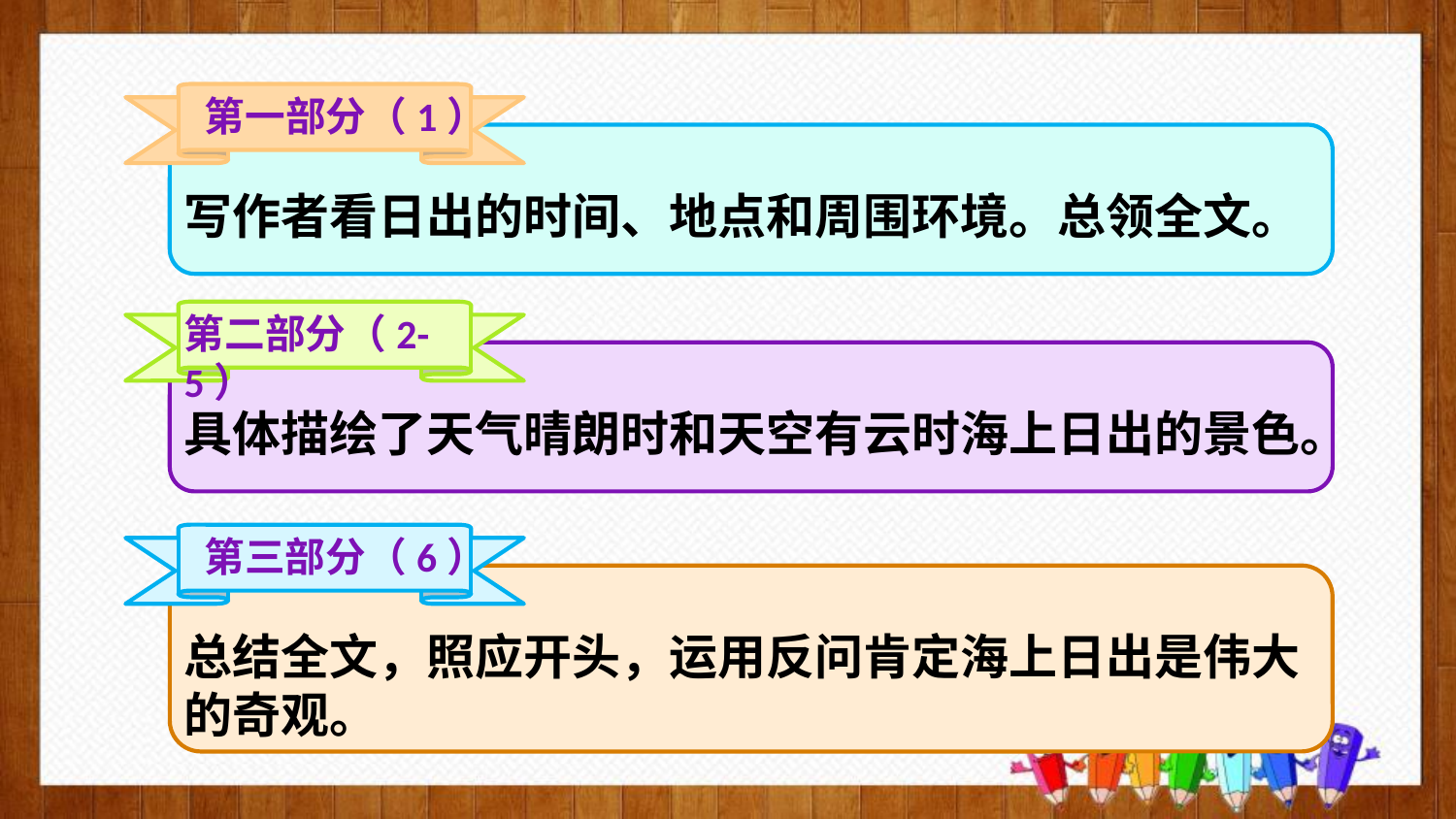

第一部分（1）

写作者看日出的时间、地点和周围环境。总领全文。

第二部分（2-5）

具体描绘了天气晴朗时和天空有云时海上日出的景色。

第三部分（6）

总结全文，照应开头，运用反问肯定海上日出是伟大的奇观。